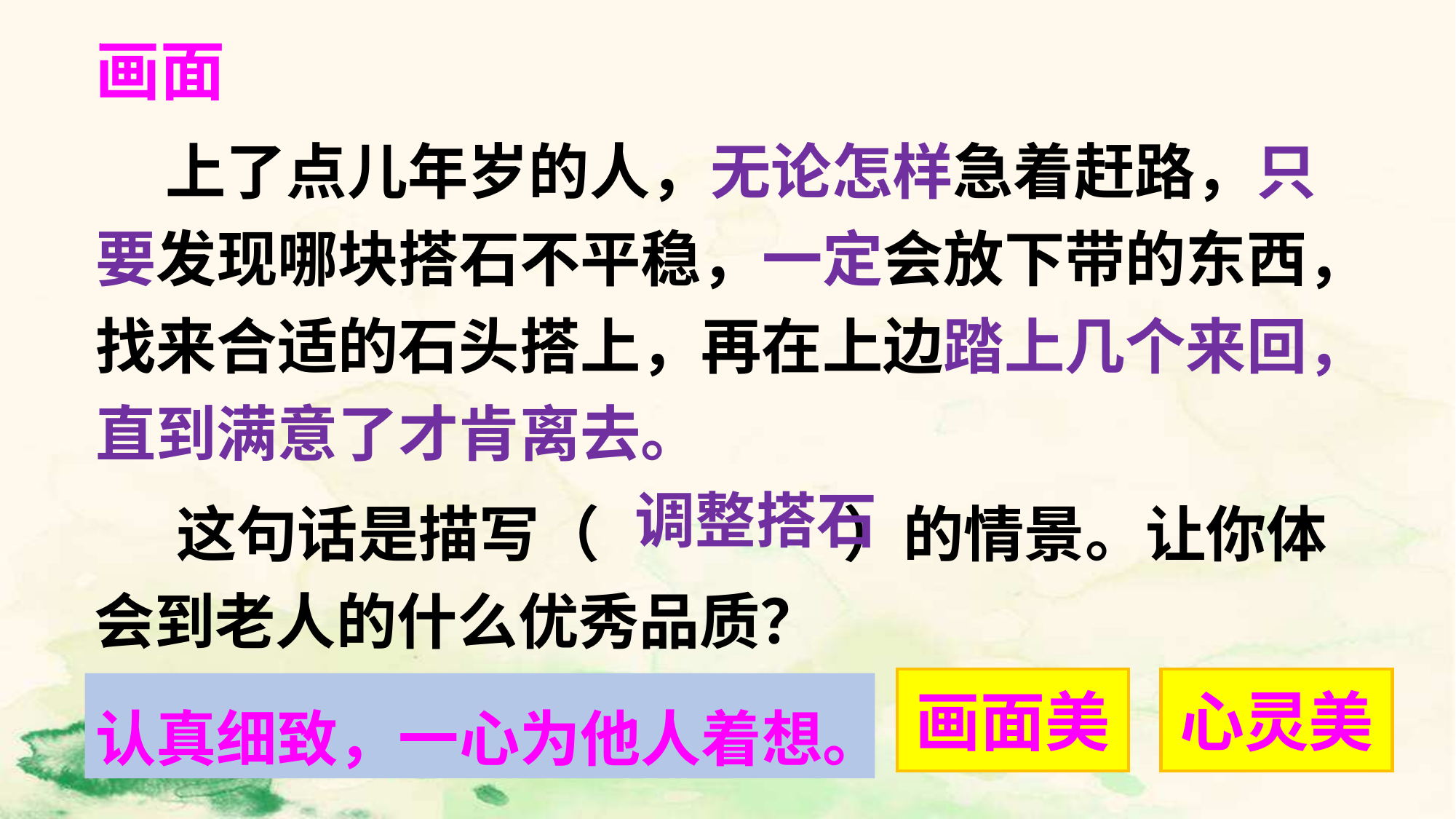

画面
    上了点儿年岁的人，无论怎样急着赶路，只要发现哪块搭石不平稳，一定会放下带的东西，找来合适的石头搭上，再在上边踏上几个来回，直到满意了才肯离去。
    这句话是描写（　　　　）的情景。让你体会到老人的什么优秀品质？
调整搭石
画面美
心灵美
认真细致，一心为他人着想。